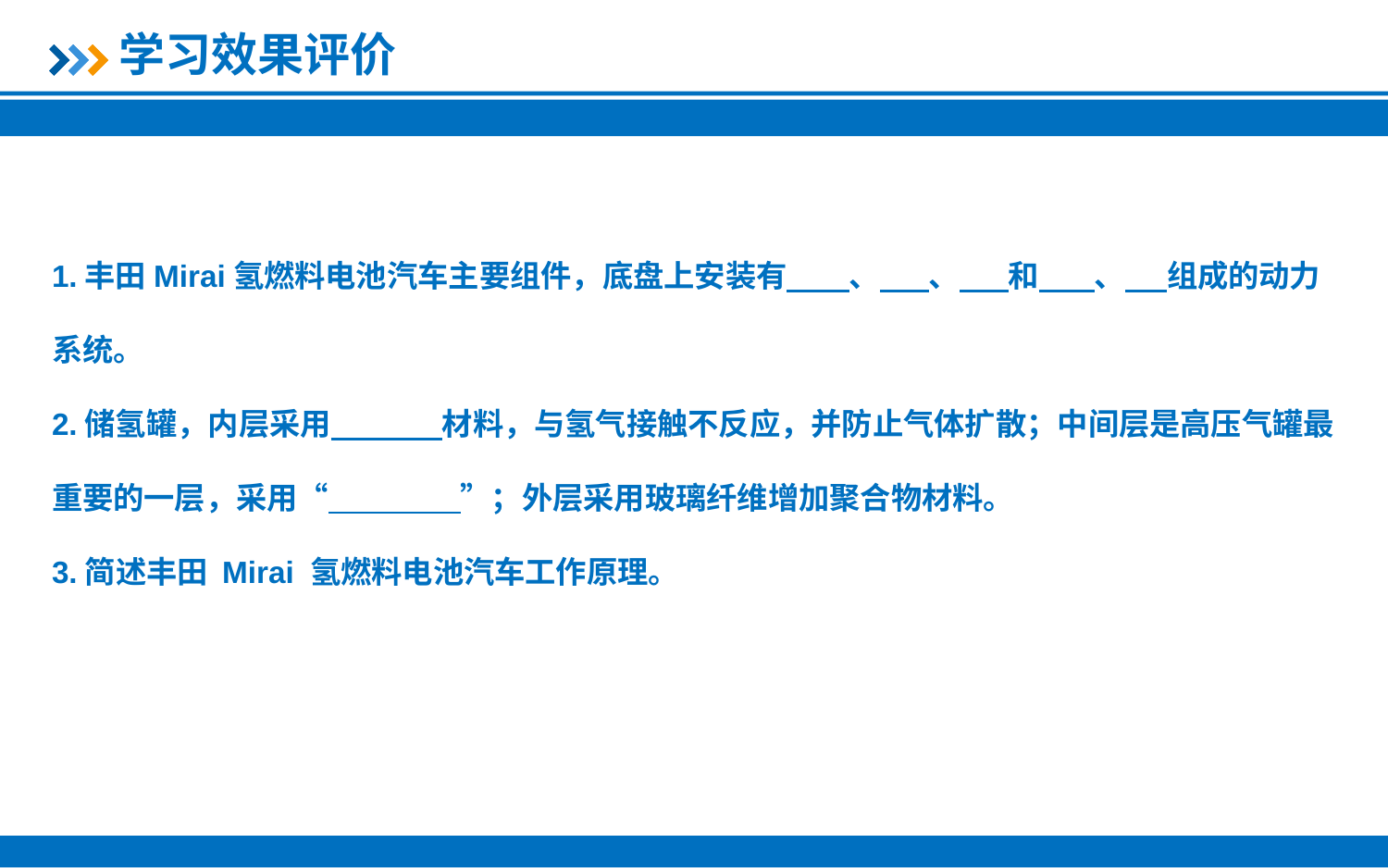

学习效果评价
1.丰田Mirai氢燃料电池汽车主要组件，底盘上安装有         、       、       和        、      组成的动力系统。
2.储氢罐，内层采用                材料，与氢气接触不反应，并防止气体扩散；中间层是高压气罐最重要的一层，采用“                   ”；外层采用玻璃纤维增加聚合物材料。
3.简述丰田 Mirai 氢燃料电池汽车工作原理。